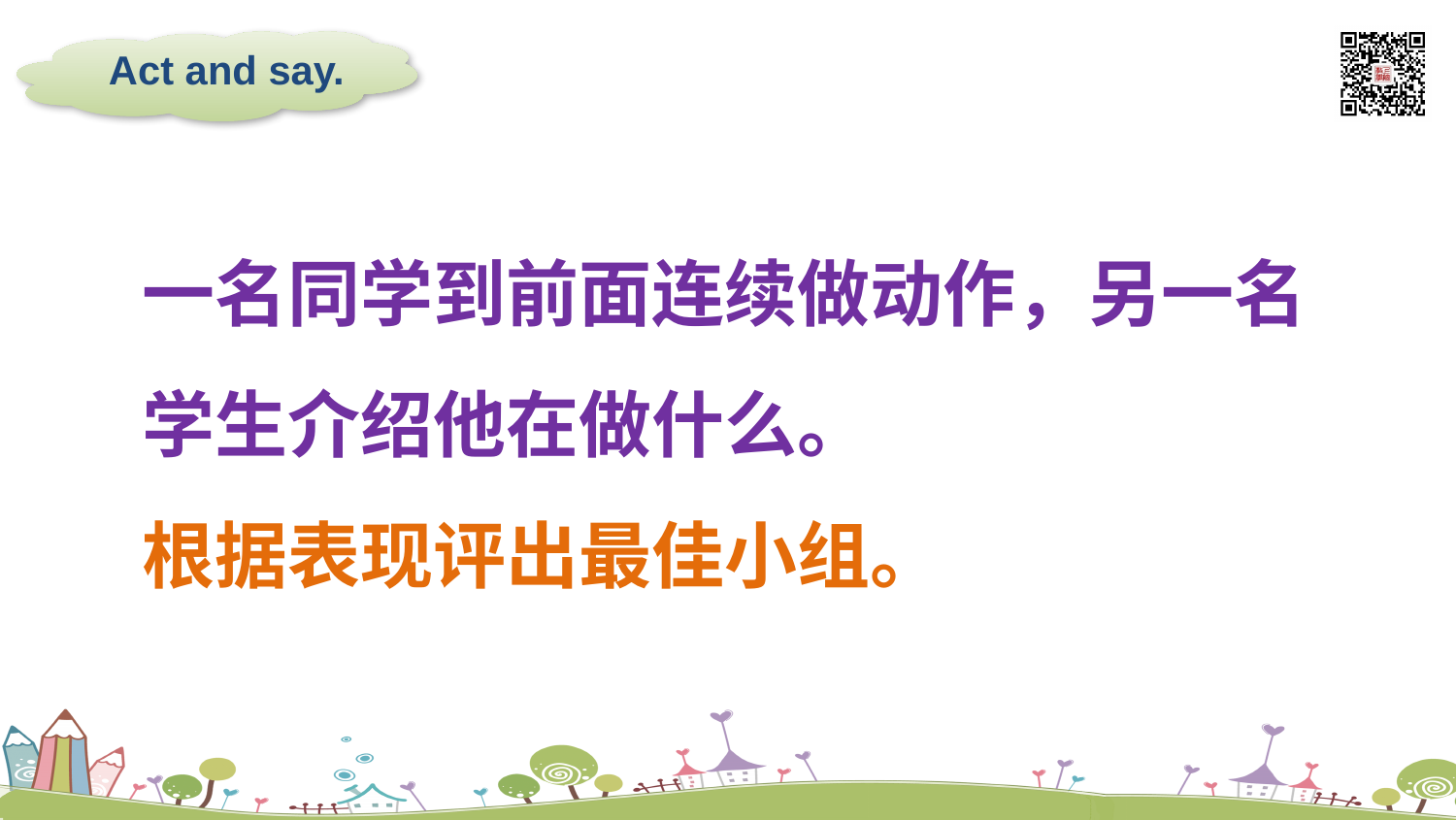

Act and say.
一名同学到前面连续做动作，另一名学生介绍他在做什么。
根据表现评出最佳小组。